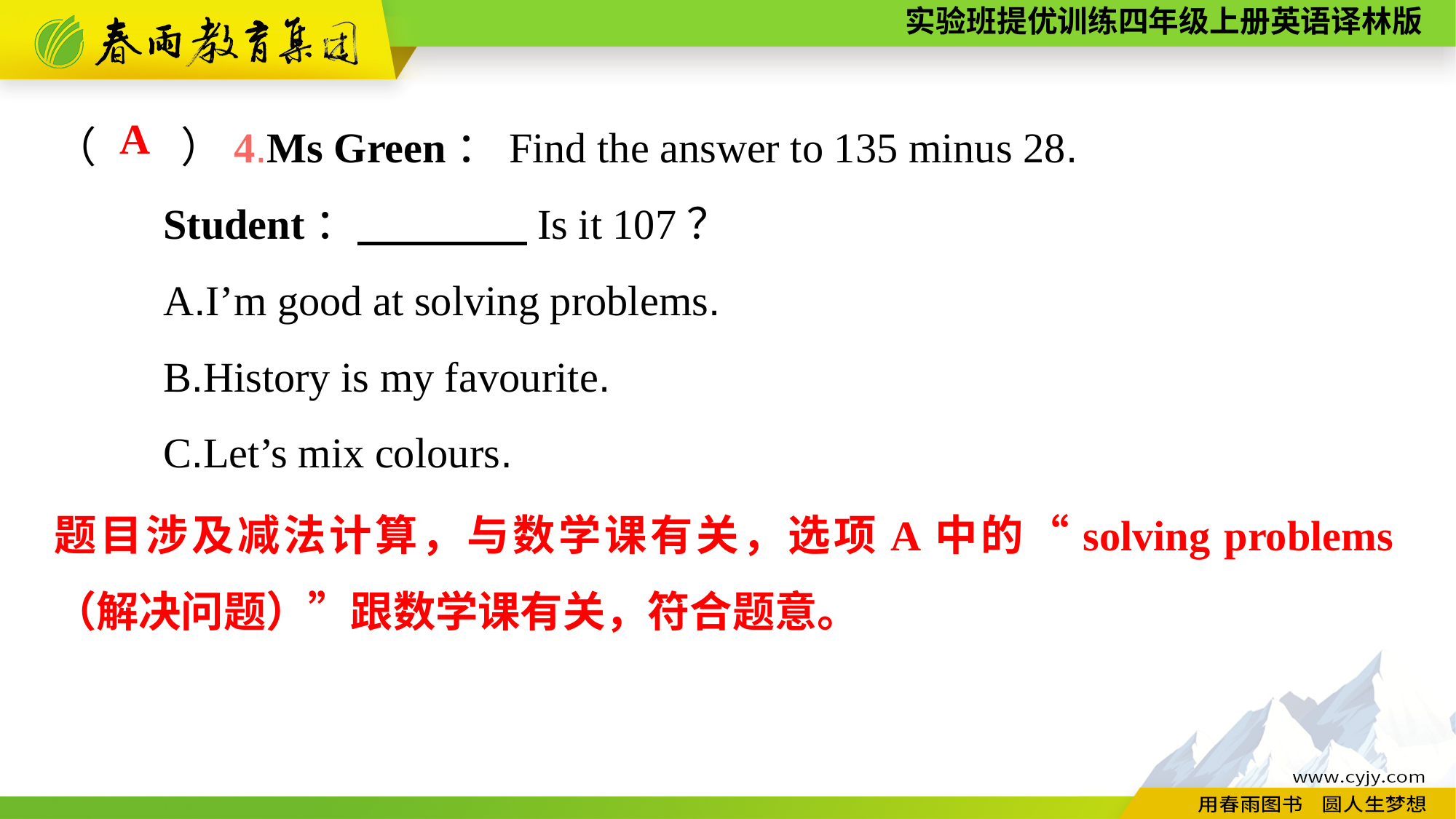

（　　）4.Ms Green：Find the answer to 135 minus 28.
	Student：　　　　Is it 107？
	A.I’m good at solving problems.
	B.History is my favourite.
	C.Let’s mix colours.
A
题目涉及减法计算，与数学课有关，选项A中的“solving problems（解决问题）”跟数学课有关，符合题意。